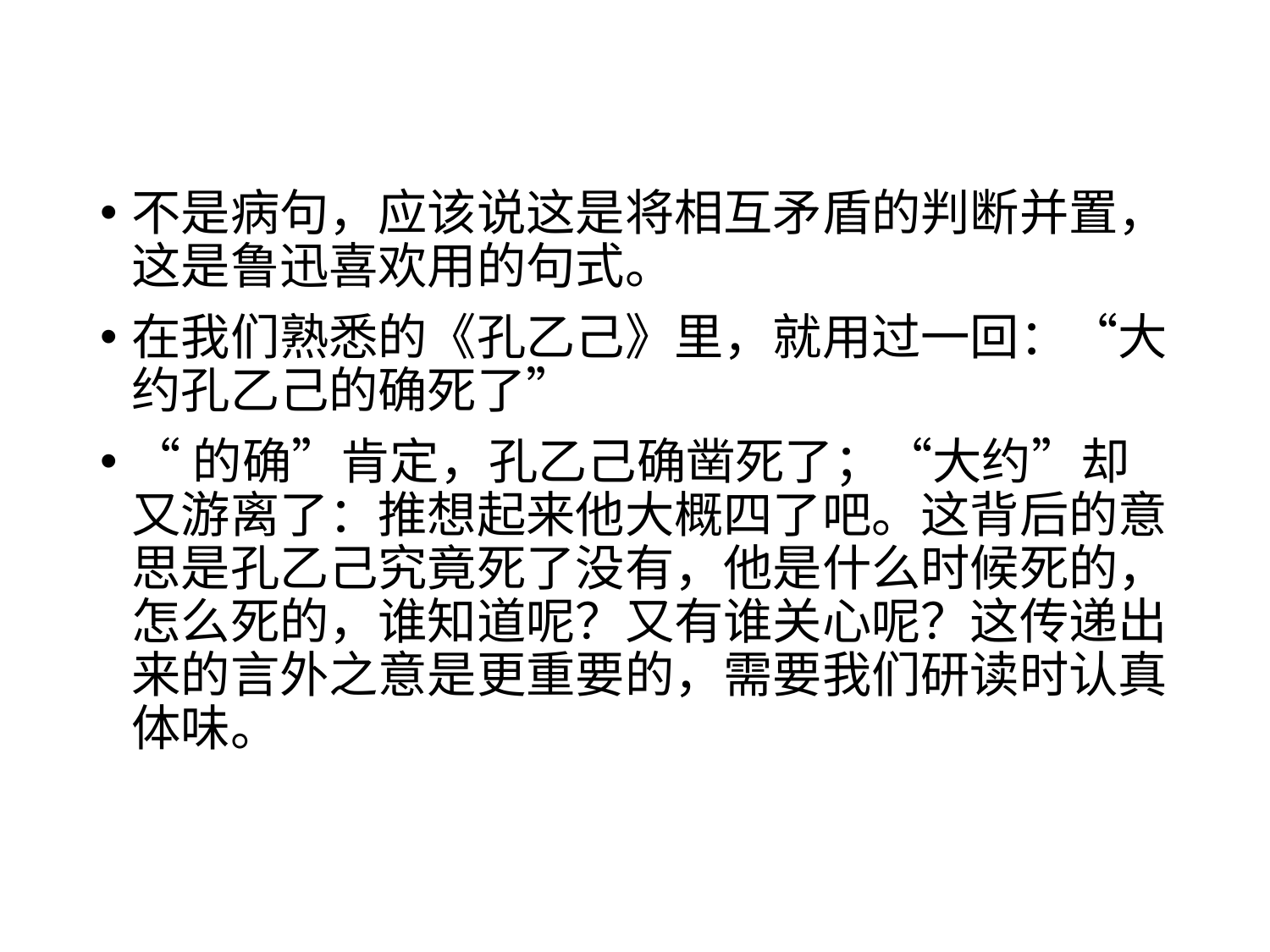

不是病句，应该说这是将相互矛盾的判断并置，这是鲁迅喜欢用的句式。
在我们熟悉的《孔乙己》里，就用过一回：“大约孔乙己的确死了”
“的确”肯定，孔乙己确凿死了；“大约”却又游离了：推想起来他大概四了吧。这背后的意思是孔乙己究竟死了没有，他是什么时候死的，怎么死的，谁知道呢？又有谁关心呢？这传递出来的言外之意是更重要的，需要我们研读时认真体味。